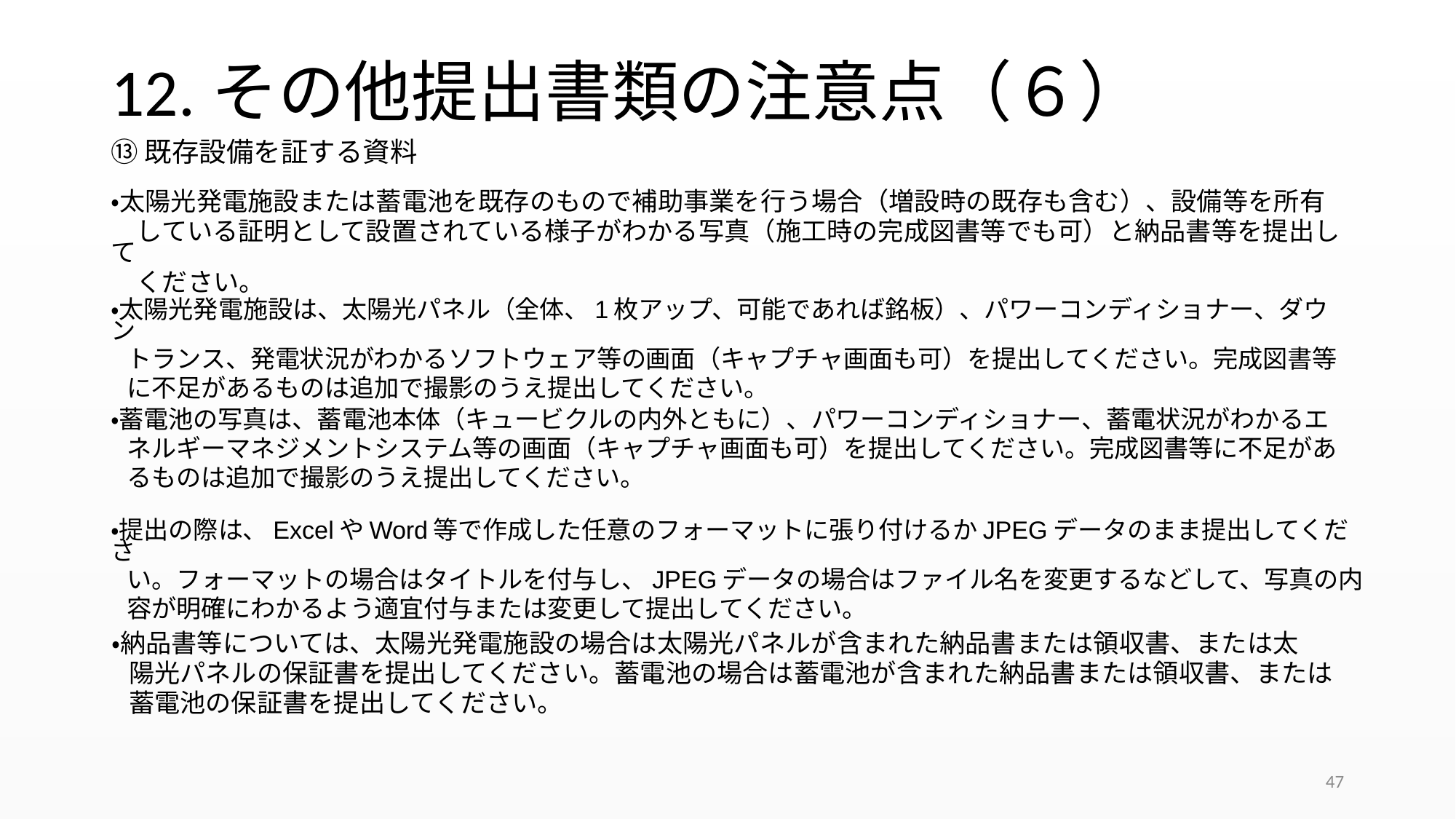

# 12.その他提出書類の注意点（６）
⑬既存設備を証する資料
・太陽光発電施設または蓄電池を既存のもので補助事業を行う場合（増設時の既存も含む）、設備等を所有
　している証明として設置されている様子がわかる写真（施工時の完成図書等でも可）と納品書等を提出して
　ください。
・太陽光発電施設は、太陽光パネル（全体、1枚アップ、可能であれば銘板）、パワーコンディショナー、ダウン
  トランス、発電状況がわかるソフトウェア等の画面（キャプチャ画面も可）を提出してください。完成図書等
  に不足があるものは追加で撮影のうえ提出してください。
・蓄電池の写真は、蓄電池本体（キュービクルの内外ともに）、パワーコンディショナー、蓄電状況がわかるエ
  ネルギーマネジメントシステム等の画面（キャプチャ画面も可）を提出してください。完成図書等に不足があ
  るものは追加で撮影のうえ提出してください。
・提出の際は、ExcelやWord等で作成した任意のフォーマットに張り付けるかJPEGデータのまま提出してくださ
  い。フォーマットの場合はタイトルを付与し、JPEGデータの場合はファイル名を変更するなどして、写真の内
  容が明確にわかるよう適宜付与または変更して提出してください。
・納品書等については、太陽光発電施設の場合は太陽光パネルが含まれた納品書または領収書、または太
  陽光パネルの保証書を提出してください。蓄電池の場合は蓄電池が含まれた納品書または領収書、または
  蓄電池の保証書を提出してください。
47